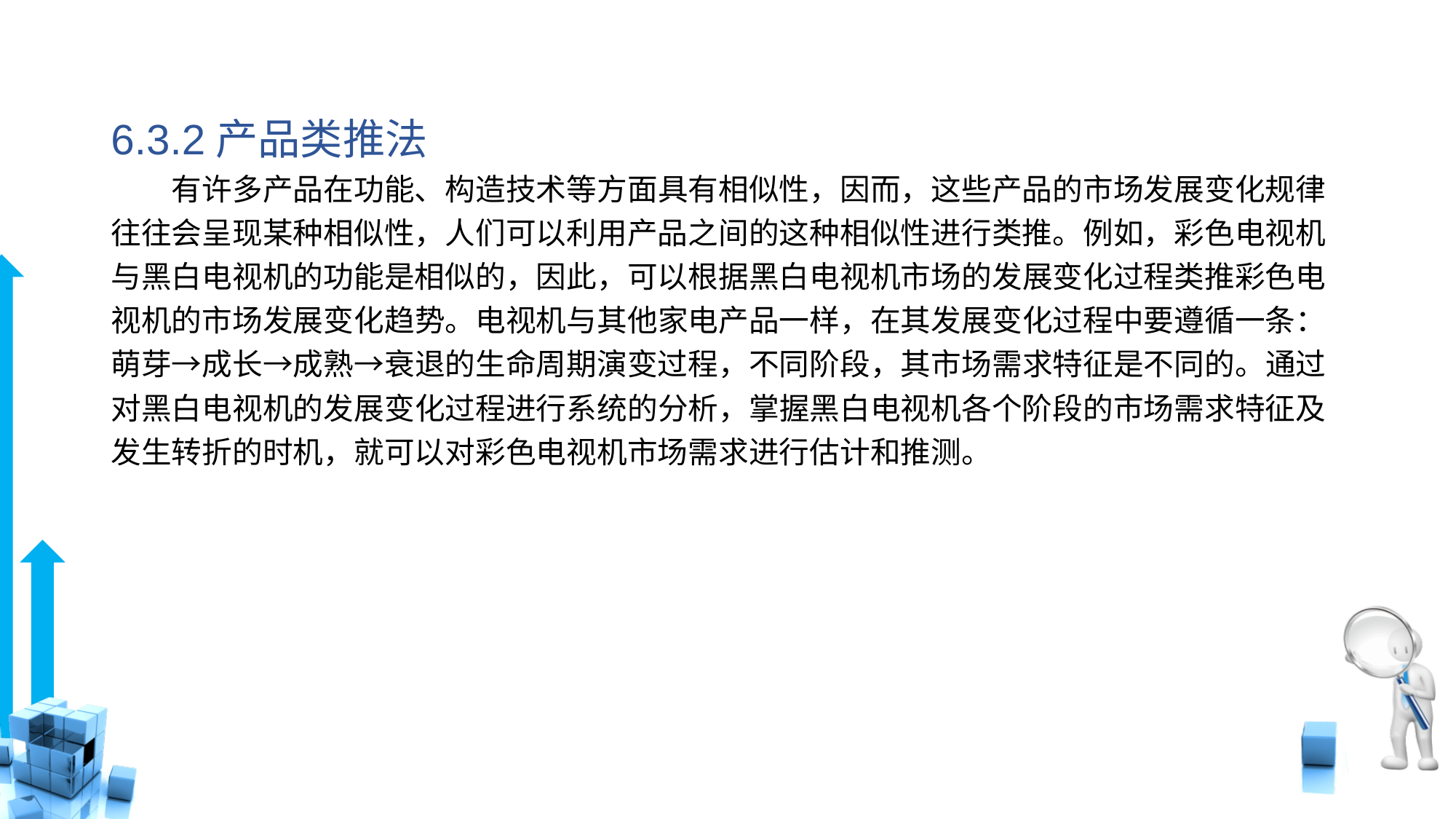

# 6.3.2产品类推法
　　有许多产品在功能、构造技术等方面具有相似性，因而，这些产品的市场发展变化规律往往会呈现某种相似性，人们可以利用产品之间的这种相似性进行类推。例如，彩色电视机与黑白电视机的功能是相似的，因此，可以根据黑白电视机市场的发展变化过程类推彩色电视机的市场发展变化趋势。电视机与其他家电产品一样，在其发展变化过程中要遵循一条：萌芽→成长→成熟→衰退的生命周期演变过程，不同阶段，其市场需求特征是不同的。通过对黑白电视机的发展变化过程进行系统的分析，掌握黑白电视机各个阶段的市场需求特征及发生转折的时机，就可以对彩色电视机市场需求进行估计和推测。